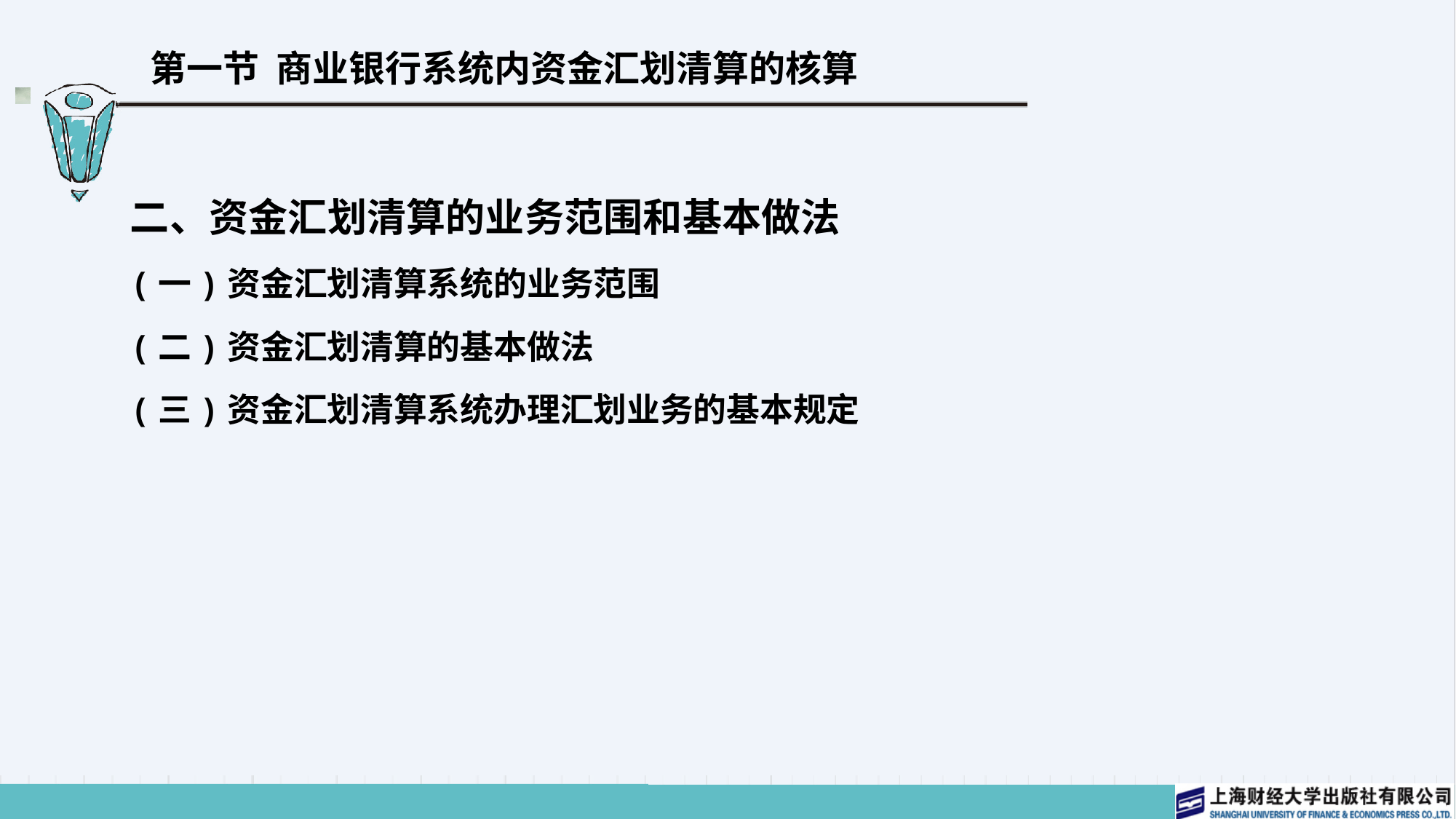

# 第一节  商业银行系统内资金汇划清算的核算
二、资金汇划清算的业务范围和基本做法
(一)资金汇划清算系统的业务范围
(二)资金汇划清算的基本做法
(三)资金汇划清算系统办理汇划业务的基本规定